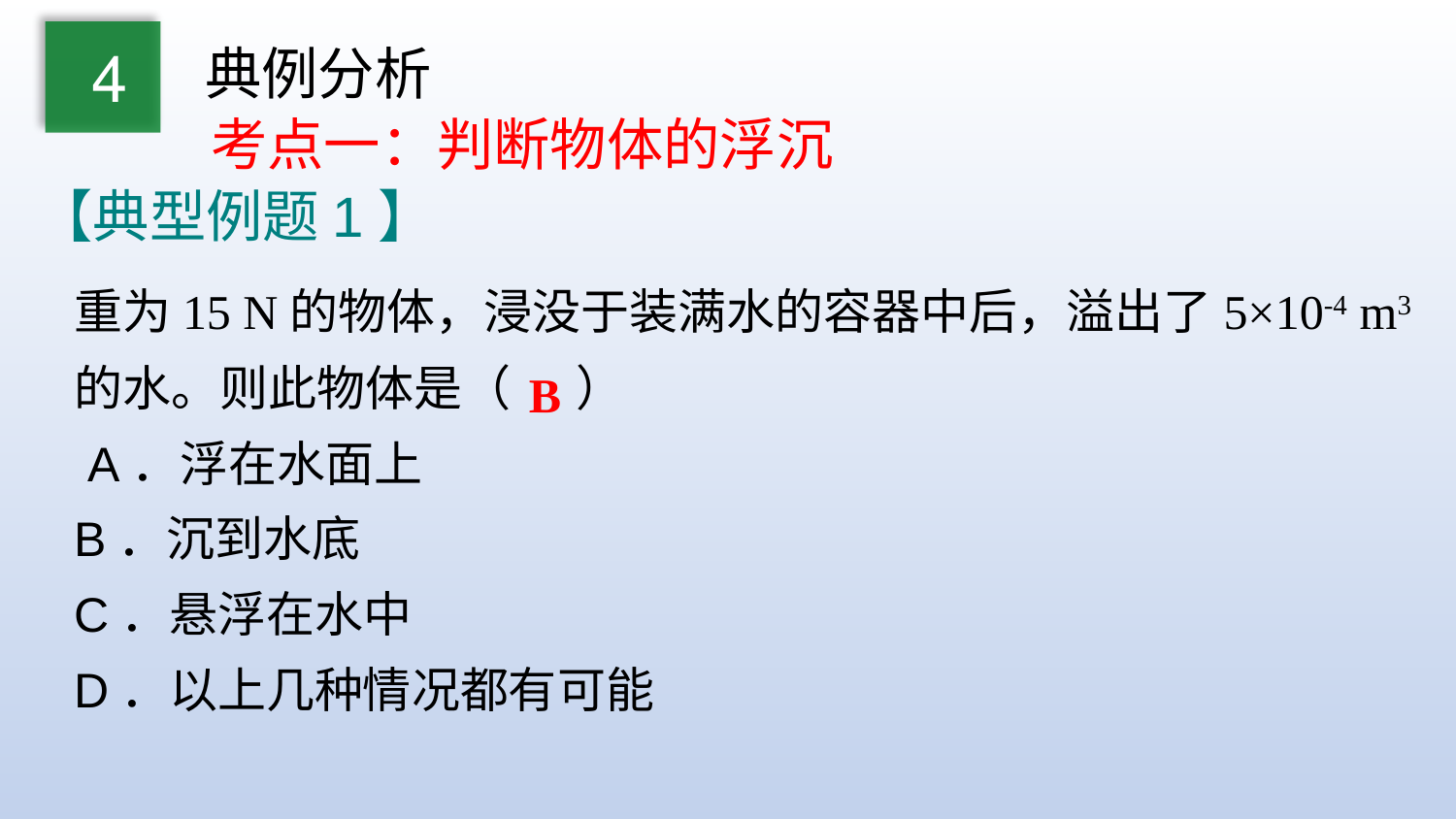

典例分析
4
考点一：判断物体的浮沉
【典型例题1】
重为15 N的物体，浸没于装满水的容器中后，溢出了5×10-4 m3的水。则此物体是（      ）
 A．浮在水面上
B．沉到水底
C．悬浮在水中
D．以上几种情况都有可能
B